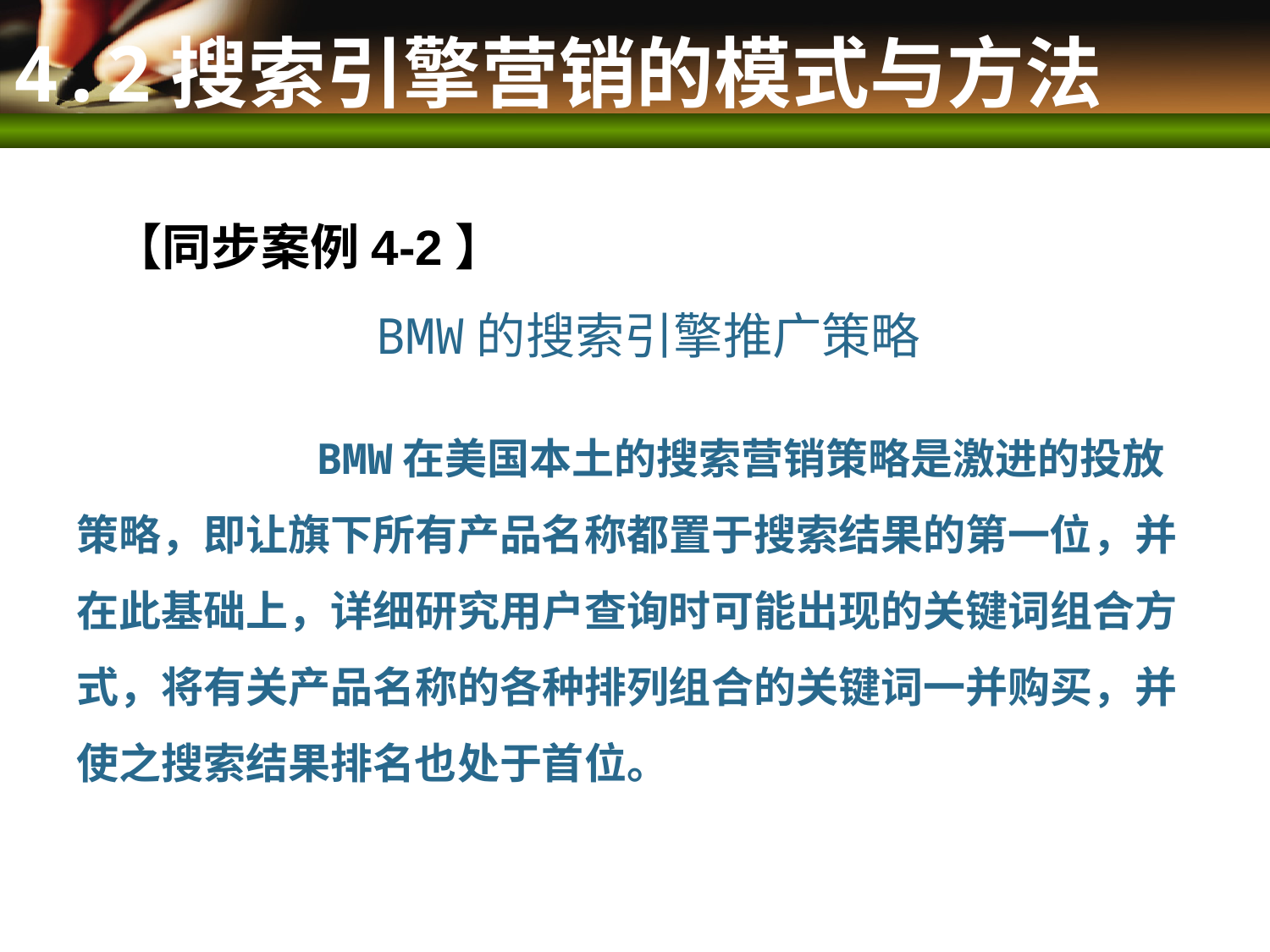

4.2搜索引擎营销的模式与方法
【同步案例4-2】
BMW的搜索引擎推广策略

        BMW在美国本土的搜索营销策略是激进的投放策略，即让旗下所有产品名称都置于搜索结果的第一位，并在此基础上，详细研究用户查询时可能出现的关键词组合方式，将有关产品名称的各种排列组合的关键词一并购买，并使之搜索结果排名也处于首位。